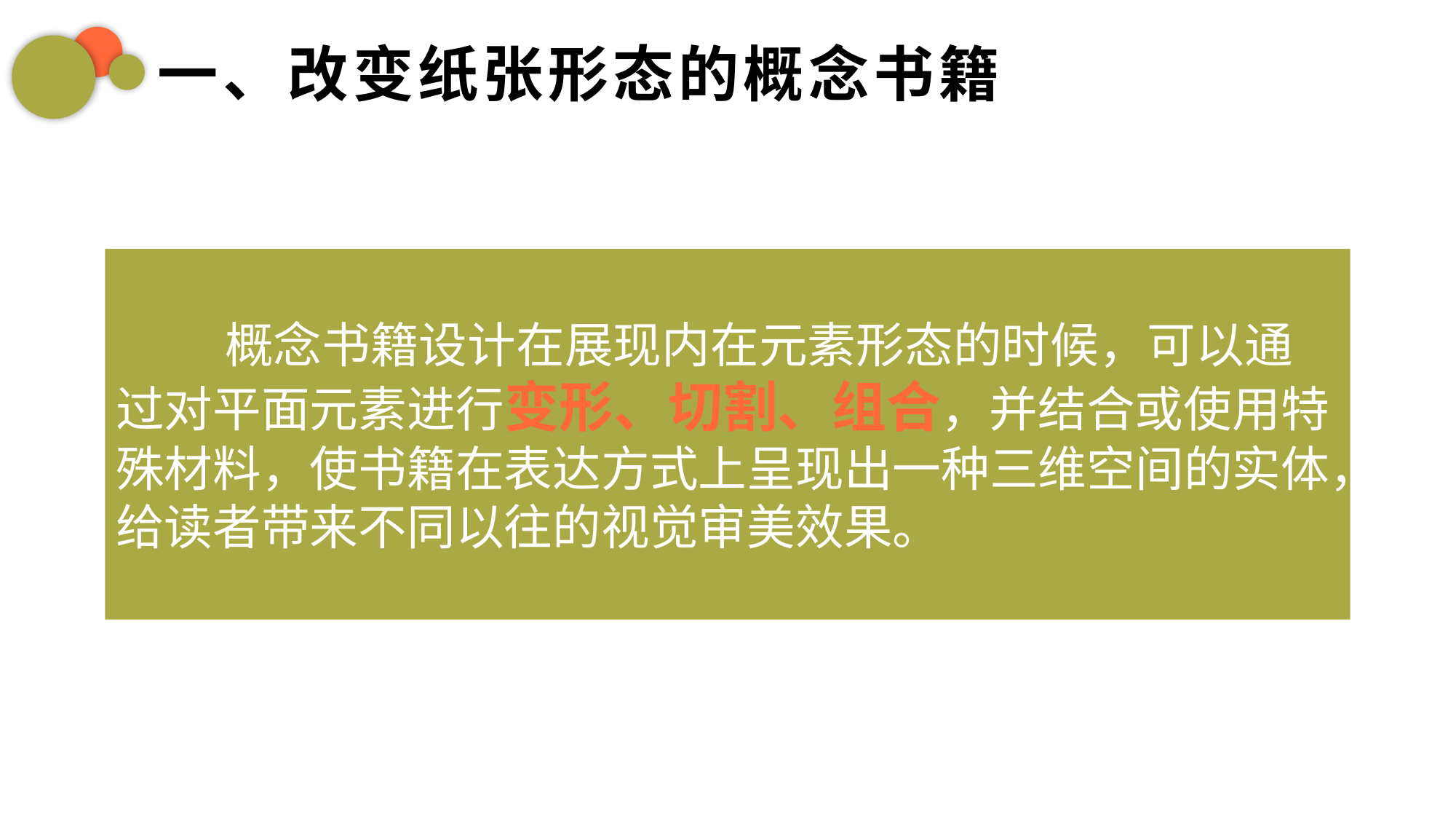

一、改变纸张形态的概念书籍
	概念书籍设计在展现内在元素形态的时候，可以通过对平面元素进行变形、切割、组合，并结合或使用特殊材料，使书籍在表达方式上呈现出一种三维空间的实体，给读者带来不同以往的视觉审美效果。